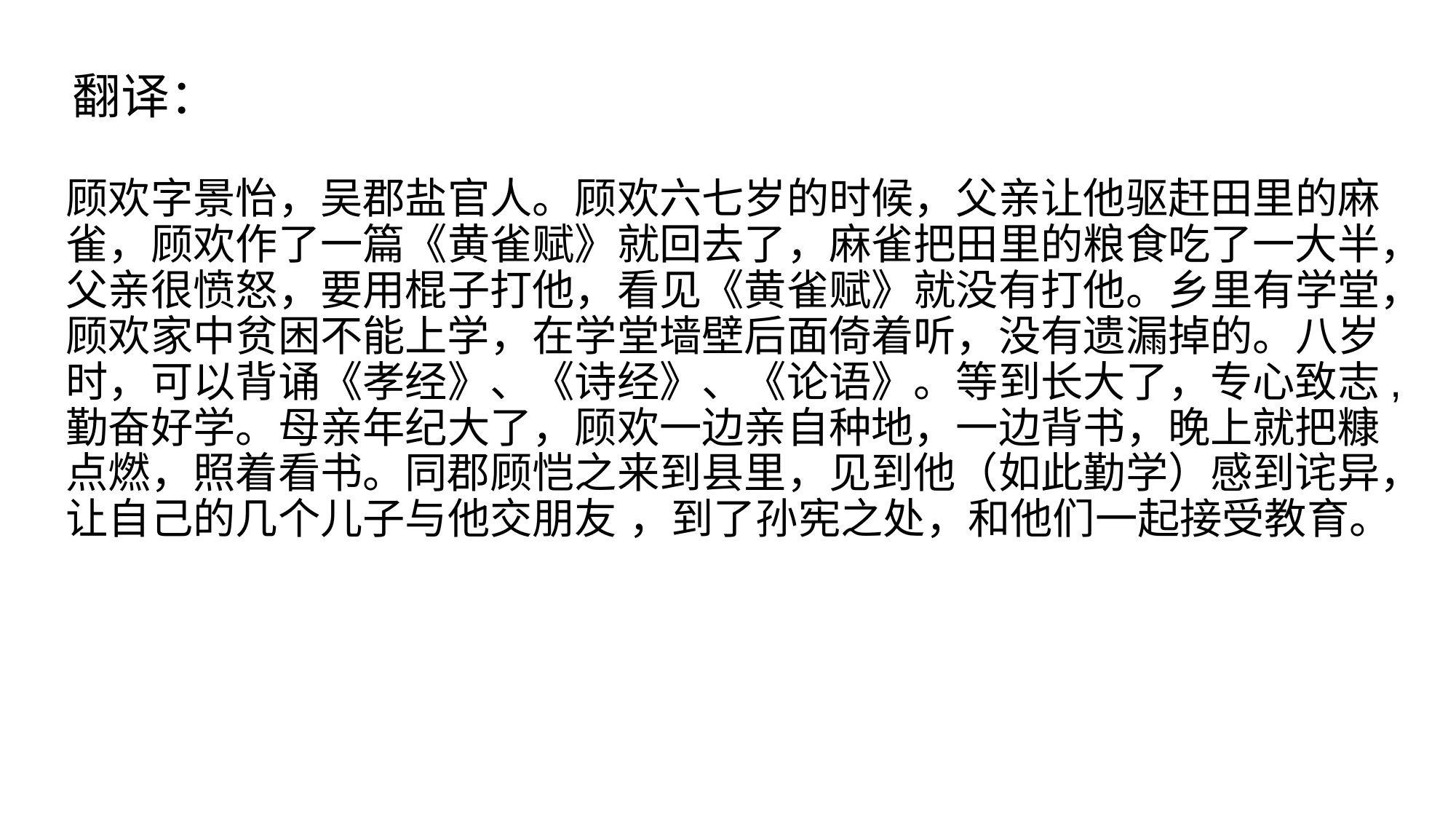

# 翻译：
顾欢字景怡，吴郡盐官人。顾欢六七岁的时候，父亲让他驱赶田里的麻雀，顾欢作了一篇《黄雀赋》就回去了，麻雀把田里的粮食吃了一大半，父亲很愤怒，要用棍子打他，看见《黄雀赋》就没有打他。乡里有学堂，顾欢家中贫困不能上学，在学堂墙壁后面倚着听，没有遗漏掉的。八岁时，可以背诵《孝经》、《诗经》、《论语》。等到长大了，专心致志,勤奋好学。母亲年纪大了，顾欢一边亲自种地，一边背书，晚上就把糠点燃，照着看书。同郡顾恺之来到县里，见到他（如此勤学）感到诧异，让自己的几个儿子与他交朋友 ，到了孙宪之处，和他们一起接受教育。